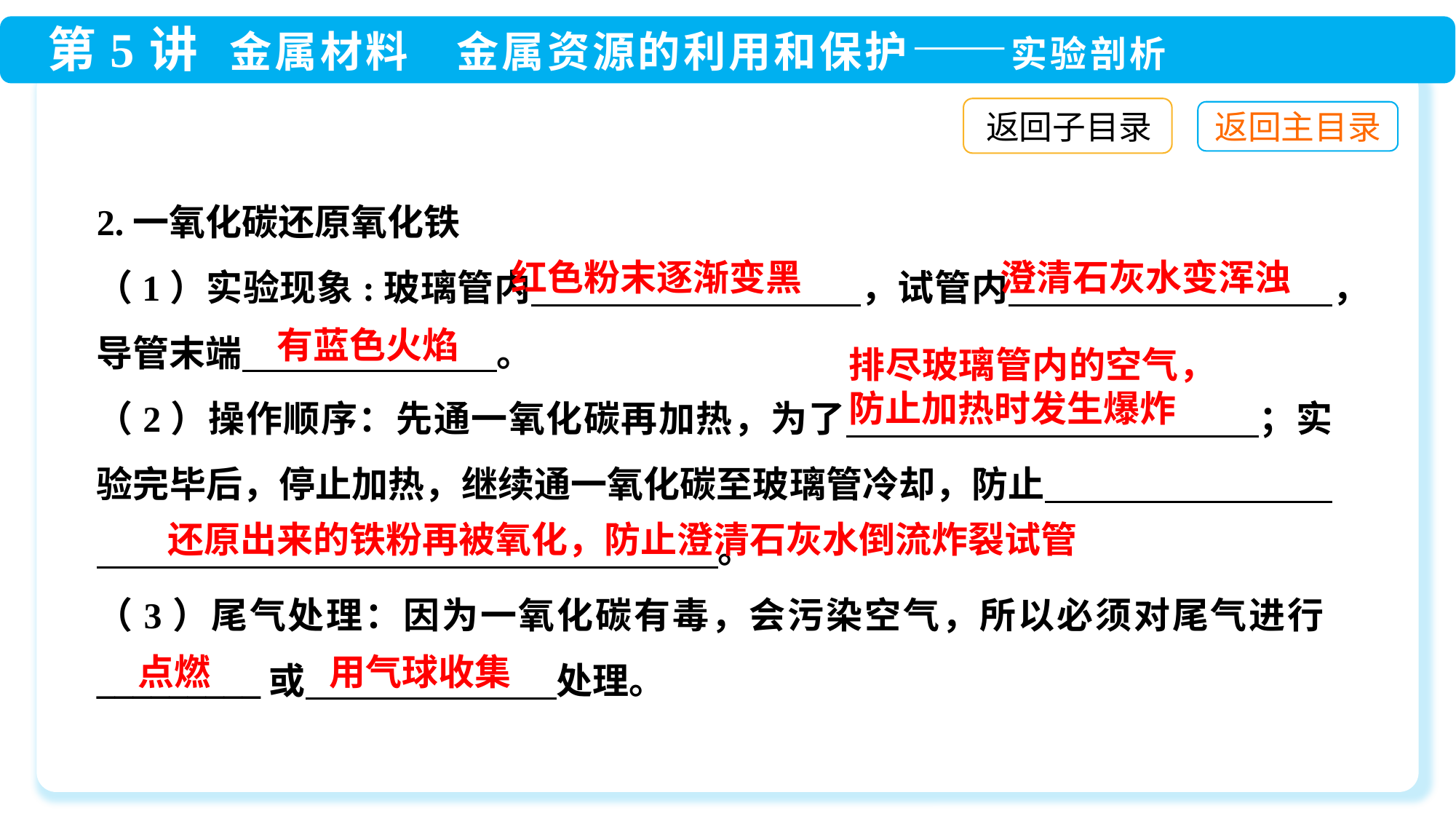

返回子目录
2.一氧化碳还原氧化铁
（1）实验现象:玻璃管内　　　　　　　    　，试管内　    　　　　　        ，导管末端　　　　　　　。
（2）操作顺序：先通一氧化碳再加热，为了　　　　　　　　　　　；实验完毕后，停止加热，继续通一氧化碳至玻璃管冷却，防止　　                                                      　　　　　　　　　　　。
（3）尾气处理：因为一氧化碳有毒，会污染空气，所以必须对尾气进行_________或　　　　　　    处理。
澄清石灰水变浑浊
红色粉末逐渐变黑
有蓝色火焰
排尽玻璃管内的空气，防止加热时发生爆炸
还原出来的铁粉再被氧化，防止澄清石灰水倒流炸裂试管
用气球收集
点燃